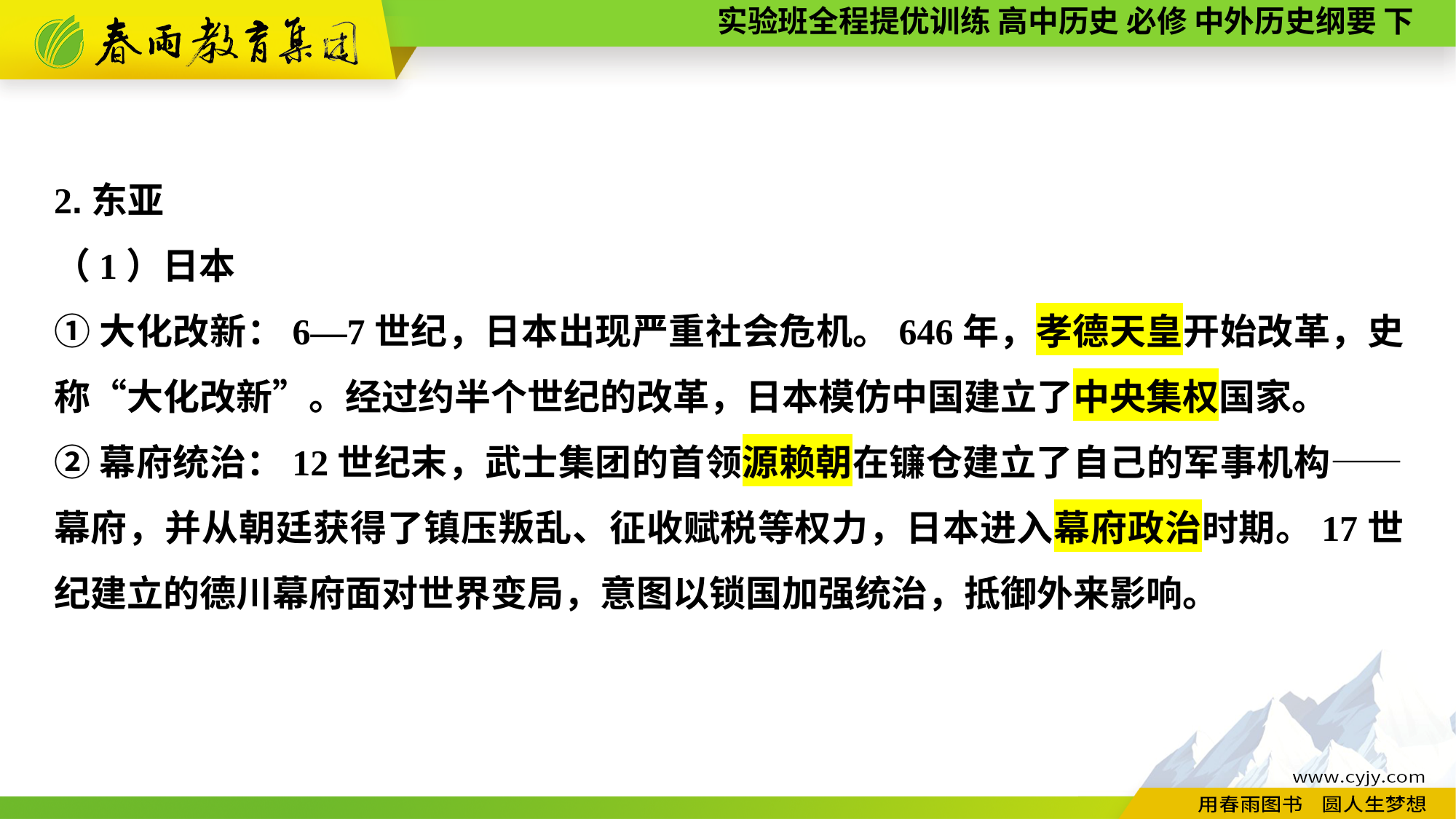

2.东亚
（1）日本
①大化改新：6—7世纪，日本出现严重社会危机。646年，孝德天皇开始改革，史称“大化改新”。经过约半个世纪的改革，日本模仿中国建立了中央集权国家。
②幕府统治：12世纪末，武士集团的首领源赖朝在镰仓建立了自己的军事机构——幕府，并从朝廷获得了镇压叛乱、征收赋税等权力，日本进入幕府政治时期。17世纪建立的德川幕府面对世界变局，意图以锁国加强统治，抵御外来影响。